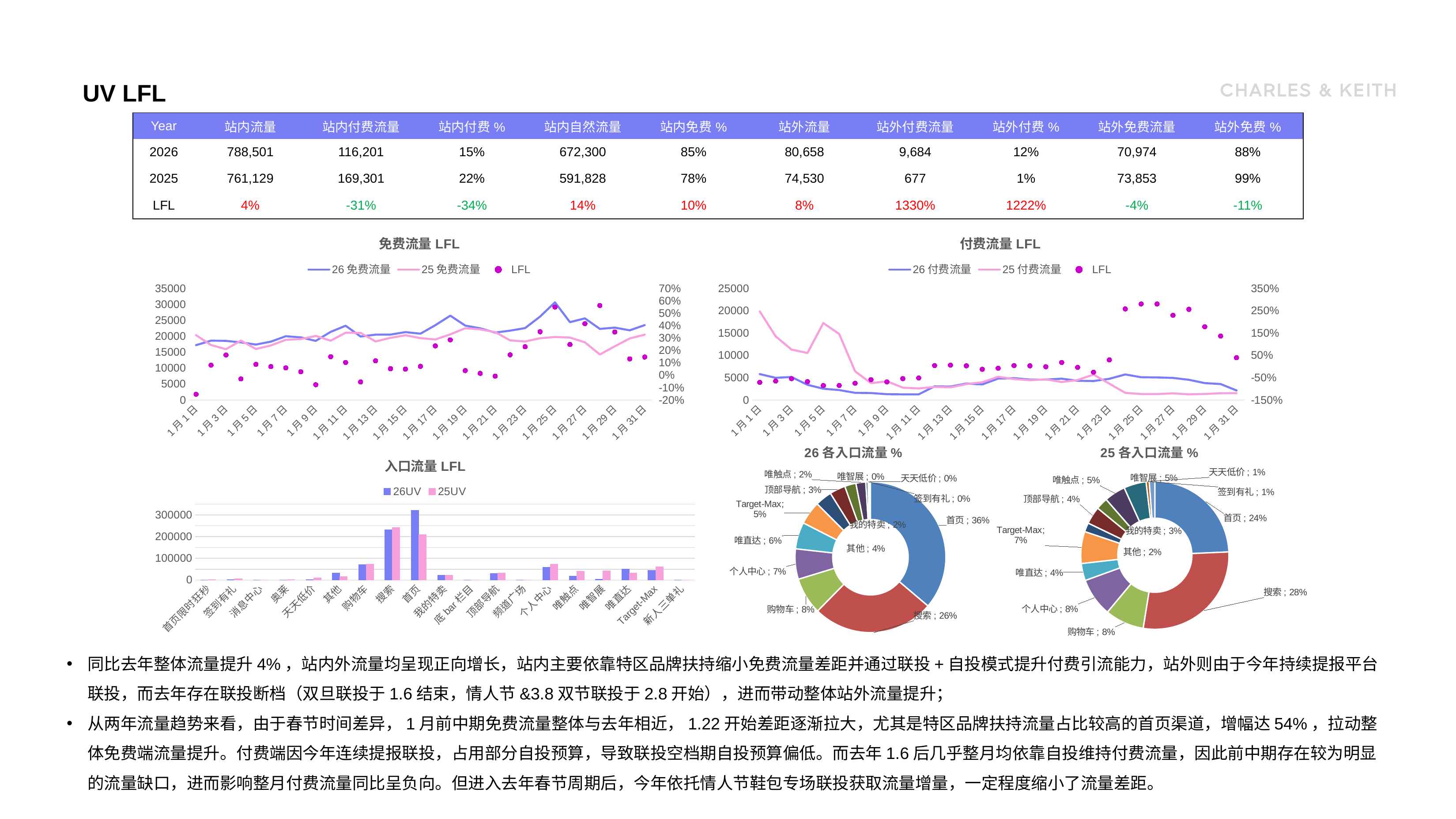

# Uv LFL
| Year | 站内流量 | 站内付费流量 | 站内付费% | 站内自然流量 | 站内免费% | 站外流量 | 站外付费流量 | 站外付费% | 站外免费流量 | 站外免费% |
| --- | --- | --- | --- | --- | --- | --- | --- | --- | --- | --- |
| 2026 | 788,501 | 116,201 | 15% | 672,300 | 85% | 80,658 | 9,684 | 12% | 70,974 | 88% |
| 2025 | 761,129 | 169,301 | 22% | 591,828 | 78% | 74,530 | 677 | 1% | 73,853 | 99% |
| LFL | 4% | -31% | -34% | 14% | 10% | 8% | 1330% | 1222% | -4% | -11% |

### Chart: 免费流量LFL

| Category | 26免费流量 | 25免费流量 | LFL |
|---|---|---|---|
| 46023 | 17199.0 | 20322.0 | -0.1536758193091231 |
| 46024 | 18620.0 | 17230.0 | 0.08067324434126522 |
| 46025 | 18536.0 | 15936.0 | 0.1631526104417671 |
| 46026 | 18063.0 | 18617.0 | -0.029757748294569453 |
| 46027 | 17387.0 | 15986.0 | 0.0876391842862505 |
| 46028 | 18304.0 | 17112.0 | 0.06965871902758303 |
| 46029 | 20002.0 | 18875.0 | 0.059708609271523105 |
| 46030 | 19632.0 | 19101.0 | 0.027799591644416477 |
| 46031 | 18541.0 | 20082.0 | -0.07673538492182053 |
| 46032 | 21374.0 | 18597.0 | 0.14932515997203843 |
| 46033 | 23295.0 | 21115.0 | 0.10324413923750897 |
| 46034 | 19908.0 | 21049.0 | -0.05420685068174258 |
| 46035 | 20488.0 | 18362.0 | 0.11578259448861772 |
| 46036 | 20514.0 | 19488.0 | 0.05264778325123154 |
| 46037 | 21297.0 | 20299.0 | 0.049164983496724046 |
| 46038 | 20796.0 | 19405.0 | 0.07168255604225715 |
| 46039 | 23460.0 | 18976.0 | 0.23629848229342332 |
| 46040 | 26455.0 | 20590.0 | 0.28484701311316174 |
| 46041 | 23341.0 | 22506.0 | 0.03710121745312356 |
| 46042 | 22480.0 | 22144.0 | 0.015173410404624388 |
| 46043 | 21153.0 | 21306.0 | -0.007181075753308952 |
| 46044 | 21759.0 | 18690.0 | 0.16420545746388449 |
| 46045 | 22559.0 | 18348.0 | 0.22950730324831037 |
| 46046 | 26150.0 | 19366.0 | 0.35030465764742336 |
| 46047 | 30623.0 | 19762.0 | 0.5495901224572413 |
| 46048 | 24414.0 | 19571.0 | 0.24745797353226706 |
| 46049 | 25599.0 | 18082.0 | 0.41571728791062945 |
| 46050 | 22301.0 | 14277.0 | 0.5620228339286966 |
| 46051 | 22702.0 | 16836.0 | 0.34842005226894757 |
| 46052 | 21853.0 | 19310.0 | 0.13169342309684096 |
| 46053 | 23495.0 | 20488.0 | 0.14676884029675907 |

### Chart: 付费流量LFL

| Category | 26付费流量 | 25付费流量 | LFL |
|---|---|---|---|
| 46023 | 5809.0 | 19843.0 | -0.7072519276319105 |
| 46024 | 4973.0 | 14256.0 | -0.6511644219977553 |
| 46025 | 5151.0 | 11294.0 | -0.5439171241367098 |
| 46026 | 3411.0 | 10528.0 | -0.6760068389057751 |
| 46027 | 2531.0 | 17246.0 | -0.8532413313232053 |
| 46028 | 2229.0 | 14787.0 | -0.8492594846824914 |
| 46029 | 1610.0 | 6416.0 | -0.7490648379052369 |
| 46030 | 1564.0 | 3779.0 | -0.5861338978565758 |
| 46031 | 1303.0 | 4190.0 | -0.6890214797136038 |
| 46032 | 1267.0 | 2776.0 | -0.5435878962536023 |
| 46033 | 1271.0 | 2593.0 | -0.5098341689163132 |
| 46034 | 3061.0 | 2932.0 | 0.04399727148703958 |
| 46035 | 3015.0 | 2841.0 | 0.06124604012671586 |
| 46036 | 3685.0 | 3564.0 | 0.033950617283950546 |
| 46037 | 3490.0 | 3977.0 | -0.12245411113904958 |
| 46038 | 4807.0 | 5208.0 | -0.07699692780337941 |
| 46039 | 4897.0 | 4685.0 | 0.04525080042689433 |
| 46040 | 4579.0 | 4439.0 | 0.031538634827663836 |
| 46041 | 4583.0 | 4629.0 | -0.009937351479801237 |
| 46042 | 4777.0 | 4033.0 | 0.18447805603768908 |
| 46043 | 4311.0 | 4471.0 | -0.03578617758890623 |
| 46044 | 4251.0 | 5698.0 | -0.25394875394875394 |
| 46045 | 4752.0 | 3663.0 | 0.29729729729729737 |
| 46046 | 5725.0 | 1599.0 | 2.58036272670419 |
| 46047 | 5103.0 | 1342.0 | 2.802533532041729 |
| 46048 | 5057.0 | 1330.0 | 2.802255639097744 |
| 46049 | 4950.0 | 1501.0 | 2.2978014656895405 |
| 46050 | 4528.0 | 1271.0 | 2.5625491738788355 |
| 46051 | 3791.0 | 1362.0 | 1.7834067547723937 |
| 46052 | 3580.0 | 1513.0 | 1.3661599471249173 |
| 46053 | 2140.0 | 1535.0 | 0.39413680781758953 |

### Chart: 25各入口流量%

| Category | 占比 |
|---|---|
| 首页 | 0.24192436592521074 |
| 搜索 | 0.2812349140331984 |
| 购物车 | 0.08493863492888708 |
| 个人中心 | 0.0835925025065914 |
| 唯直达 | 0.03727858442571206 |
| Target-Max | 0.06961361357644176 |
| 其他 | 0.019508475992424525 |
| 顶部导航 | 0.03795165063685989 |
| 我的特卖 | 0.02605926696126852 |
| 唯触点 | 0.04615029336403134 |
| 唯智展 | 0.04868705670466783 |
| 签到有礼 | 0.006649429982546697 |
| 天天低价 | 0.012275335140554792 |

### Chart: 26各入口流量%

| Category | 占比 |
|---|---|
| 首页 | 0.36175413242411947 |
| 搜索 | 0.2613633937290766 |
| 购物车 | 0.0791456566421645 |
| 个人中心 | 0.06510963046705467 |
| 唯直达 | 0.05729598034731579 |
| Target-Max | 0.04986441580800424 |
| 其他 | 0.03575871520352238 |
| 顶部导航 | 0.03380558361886739 |
| 我的特卖 | 0.02416129405643404 |
| 唯触点 | 0.02106752463609158 |
| 唯智展 | 0.004873838712686253 |
| 签到有礼 | 0.002635266723829666 |
| 天天低价 | 0.0024363574657836743 |

### Chart: 入口流量LFL

| Category | 26UV | 25UV |
|---|---|---|
| 首页限时狂秒 | 20.0 | 1487.0 |
| 签到有礼 | 2345.0 | 5730.0 |
| 消息中心 | 410.0 | 409.0 |
| 奥莱 | 2.0 | 1456.0 |
| 天天低价 | 2168.0 | 10578.0 |
| 其他 | 31820.0 | 16811.0 |
| 购物车 | 70428.0 | 73194.0 |
| 搜索 | 232575.0 | 242348.0 |
| 首页 | 321908.0 | 208473.0 |
| 我的特卖 | 21500.0 | 22456.0 |
| 底bar栏目 | 173.0 | 9.0 |
| 顶部导航 | 30082.0 | 32704.0 |
| 频道广场 | 0.0 | 164.0 |
| 个人中心 | 57938.0 | 72034.0 |
| 唯触点 | 18747.0 | 39769.0 |
| 唯智展 | 4337.0 | 41955.0 |
| 唯直达 | 50985.0 | 32124.0 |
| Target-Max | 44372.0 | 59988.0 |
| 新人三单礼 | 43.0 | 39.0 |
同比去年整体流量提升4%，站内外流量均呈现正向增长，站内主要依靠特区品牌扶持缩小免费流量差距并通过联投+自投模式提升付费引流能力，站外则由于今年持续提报平台联投，而去年存在联投断档（双旦联投于1.6结束，情人节&3.8双节联投于2.8开始），进而带动整体站外流量提升；
从两年流量趋势来看，由于春节时间差异，1月前中期免费流量整体与去年相近，1.22开始差距逐渐拉大，尤其是特区品牌扶持流量占比较高的首页渠道，增幅达54%，拉动整体免费端流量提升。付费端因今年连续提报联投，占用部分自投预算，导致联投空档期自投预算偏低。而去年1.6后几乎整月均依靠自投维持付费流量，因此前中期存在较为明显的流量缺口，进而影响整月付费流量同比呈负向。但进入去年春节周期后，今年依托情人节鞋包专场联投获取流量增量，一定程度缩小了流量差距。